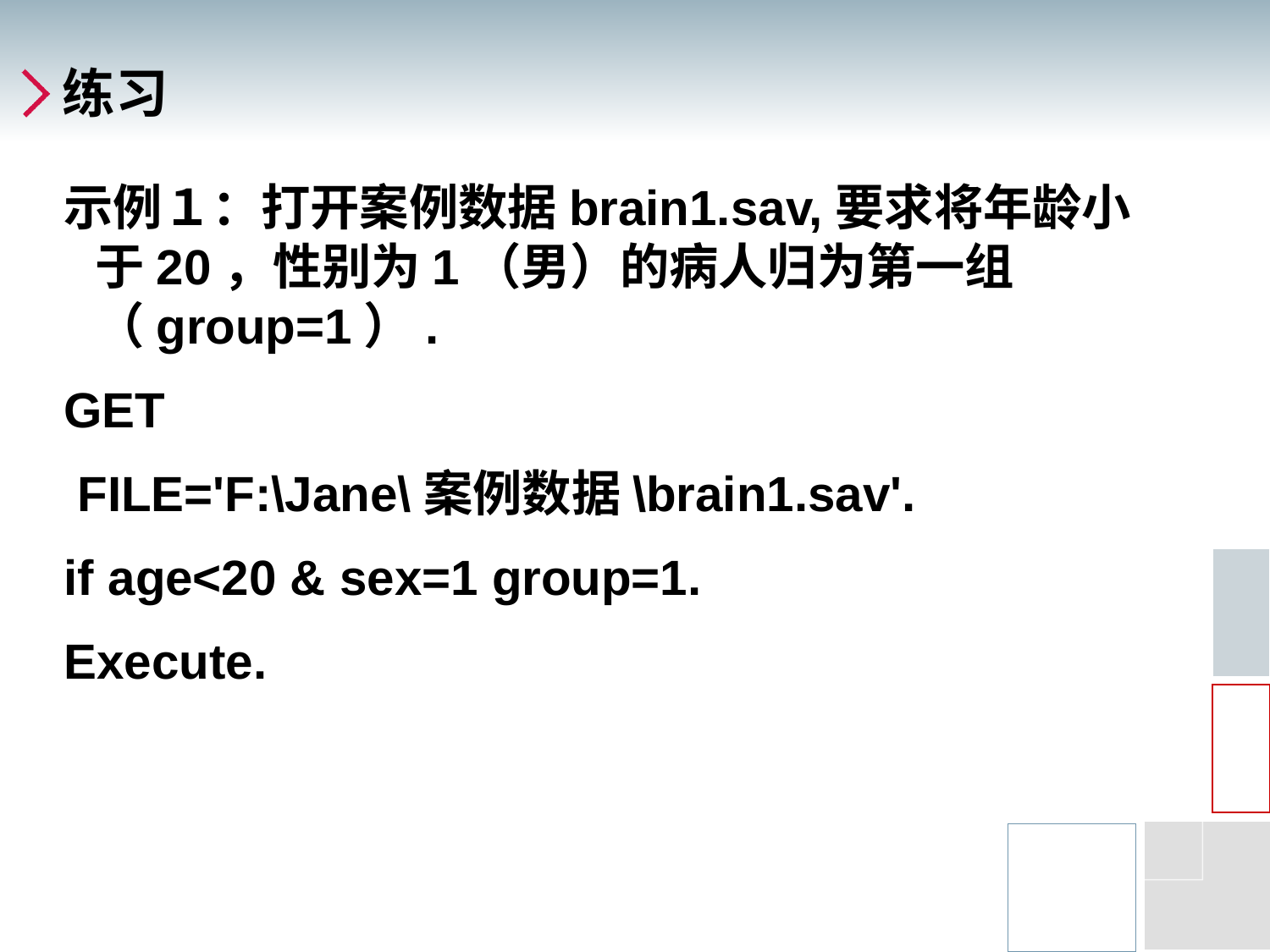

# 练习
示例１：打开案例数据brain1.sav,要求将年龄小于20，性别为1（男）的病人归为第一组（group=1）.
GET
 FILE='F:\Jane\案例数据\brain1.sav'.
if age<20 & sex=1 group=1.
Execute.